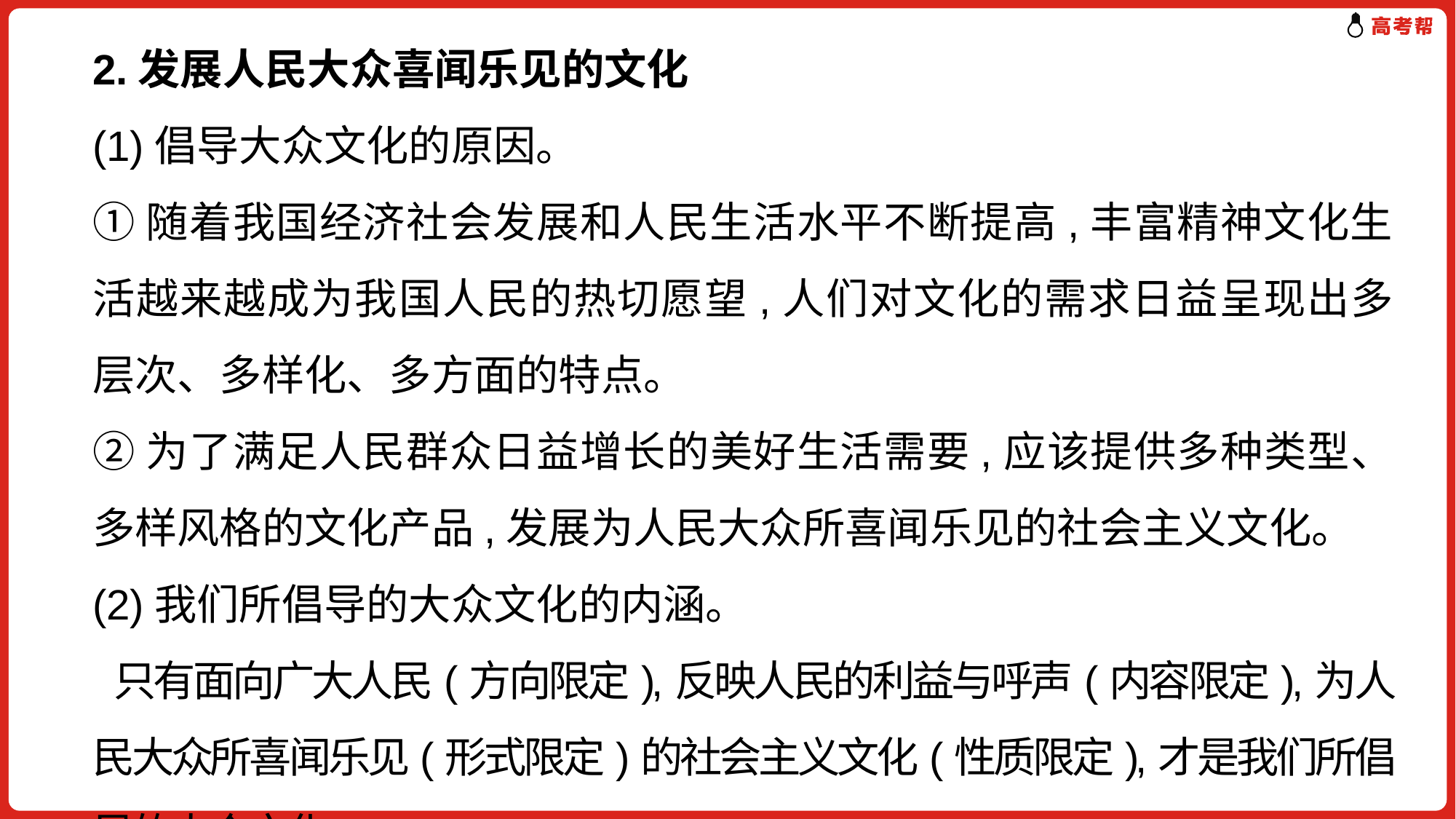

2.发展人民大众喜闻乐见的文化
(1)倡导大众文化的原因。
①随着我国经济社会发展和人民生活水平不断提高,丰富精神文化生活越来越成为我国人民的热切愿望,人们对文化的需求日益呈现出多层次、多样化、多方面的特点。
②为了满足人民群众日益增长的美好生活需要,应该提供多种类型、多样风格的文化产品,发展为人民大众所喜闻乐见的社会主义文化。
(2)我们所倡导的大众文化的内涵。
 只有面向广大人民(方向限定),反映人民的利益与呼声(内容限定),为人民大众所喜闻乐见(形式限定)的社会主义文化(性质限定),才是我们所倡导的大众文化。